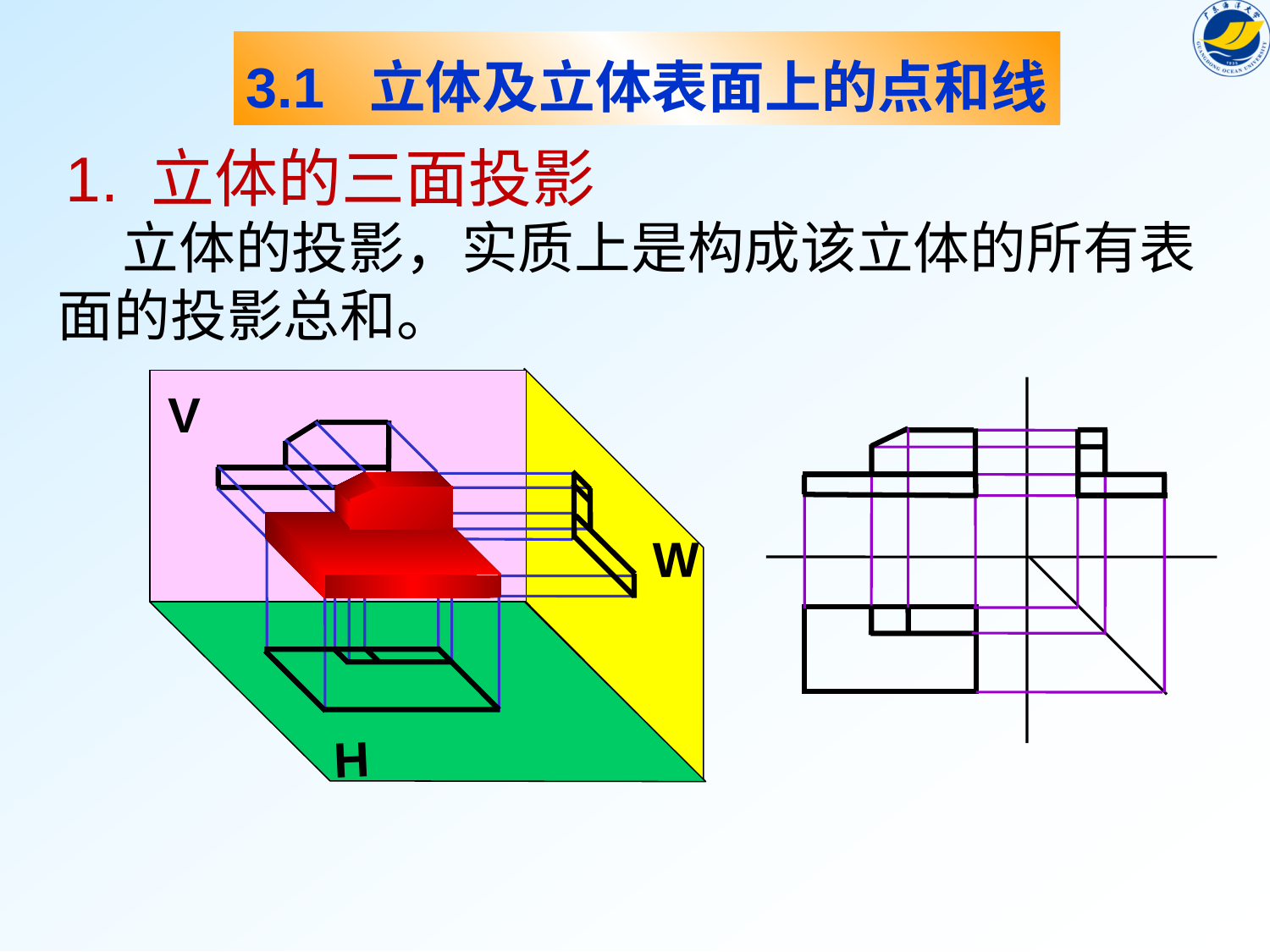

3.1  立体及立体表面上的点和线
#
1. 立体的三面投影
    立体的投影，实质上是构成该立体的所有表面的投影总和。

V
W

H